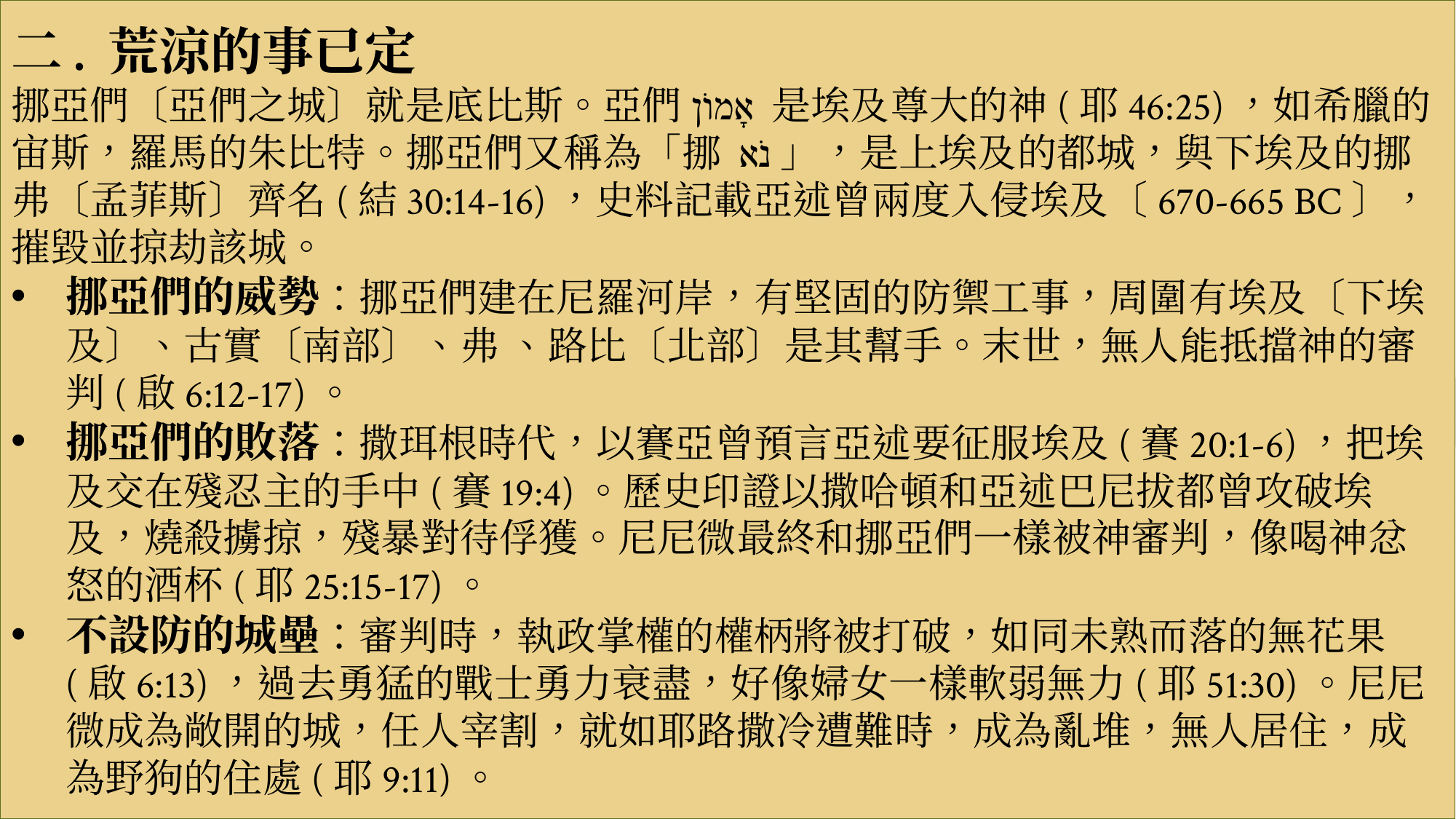

二. 荒涼的事已定
挪亞們〔亞們之城〕就是底比斯。亞們אָמוֹן 是埃及尊大的神(耶46:25)，如希臘的宙斯，羅馬的朱比特。挪亞們又稱為「挪 נֹא」，是上埃及的都城，與下埃及的挪弗〔孟菲斯〕齊名(結30:14-16)，史料記載亞述曾兩度入侵埃及〔670-665 BC〕，摧毀並掠劫該城。
挪亞們的威勢：挪亞們建在尼羅河岸，有堅固的防禦工事，周圍有埃及〔下埃及〕、古實〔南部〕、弗 、路比〔北部〕是其幫手。末世，無人能抵擋神的審判(啟6:12-17)。
挪亞們的敗落：撒珥根時代，以賽亞曾預言亞述要征服埃及(賽20:1-6)，把埃及交在殘忍主的手中(賽19:4)。歷史印證以撒哈頓和亞述巴尼拔都曾攻破埃及，燒殺擄掠，殘暴對待俘獲。尼尼微最終和挪亞們一樣被神審判，像喝神忿怒的酒杯(耶25:15-17)。
不設防的城壘：審判時，執政掌權的權柄將被打破，如同未熟而落的無花果(啟6:13)，過去勇猛的戰士勇力衰盡，好像婦女一樣軟弱無力(耶51:30)。尼尼微成為敞開的城，任人宰割，就如耶路撒冷遭難時，成為亂堆，無人居住，成為野狗的住處(耶9:11)。
#